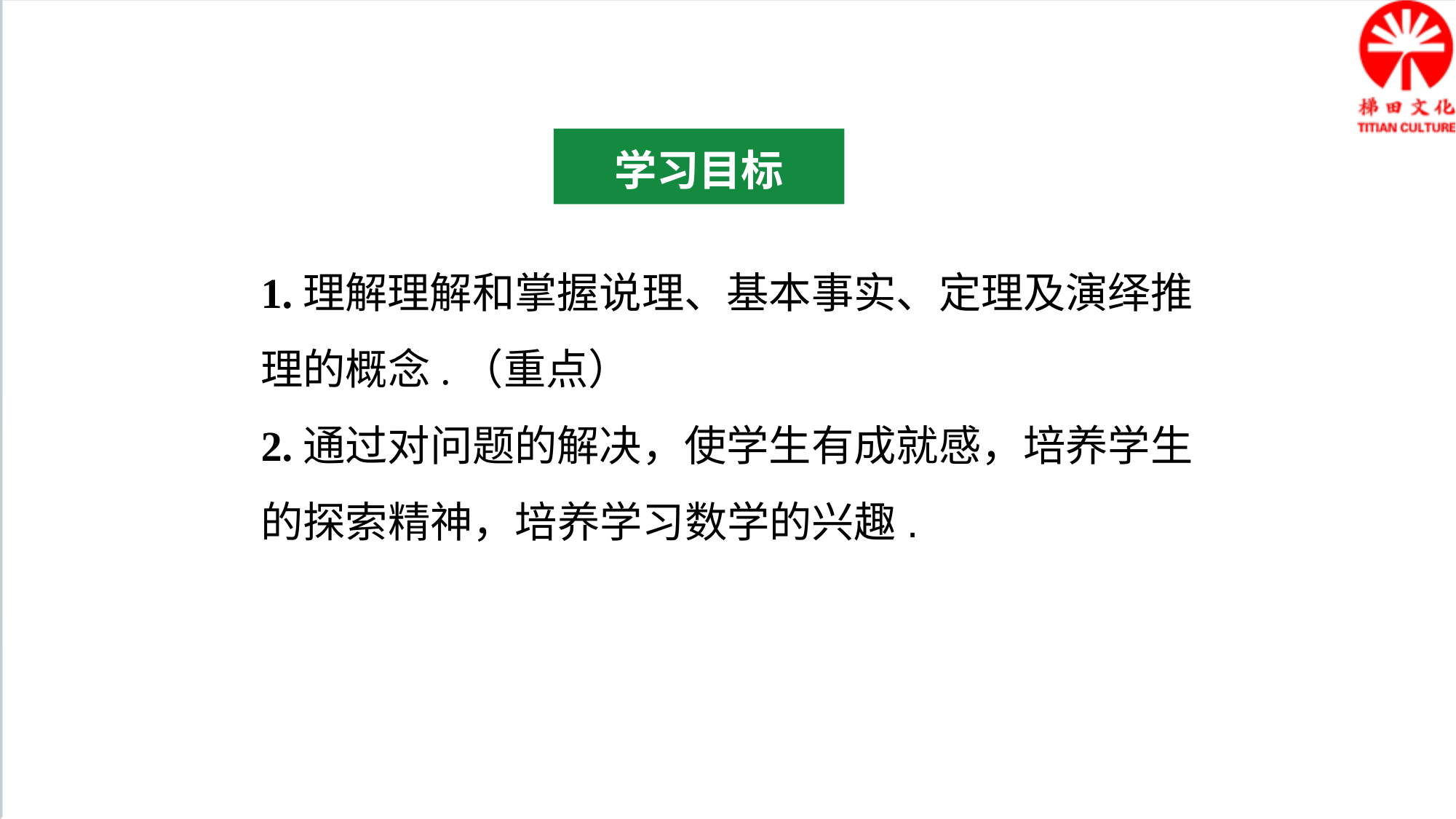

学习目标
1.理解理解和掌握说理、基本事实、定理及演绎推理的概念.（重点）
2.通过对问题的解决，使学生有成就感，培养学生的探索精神，培养学习数学的兴趣.